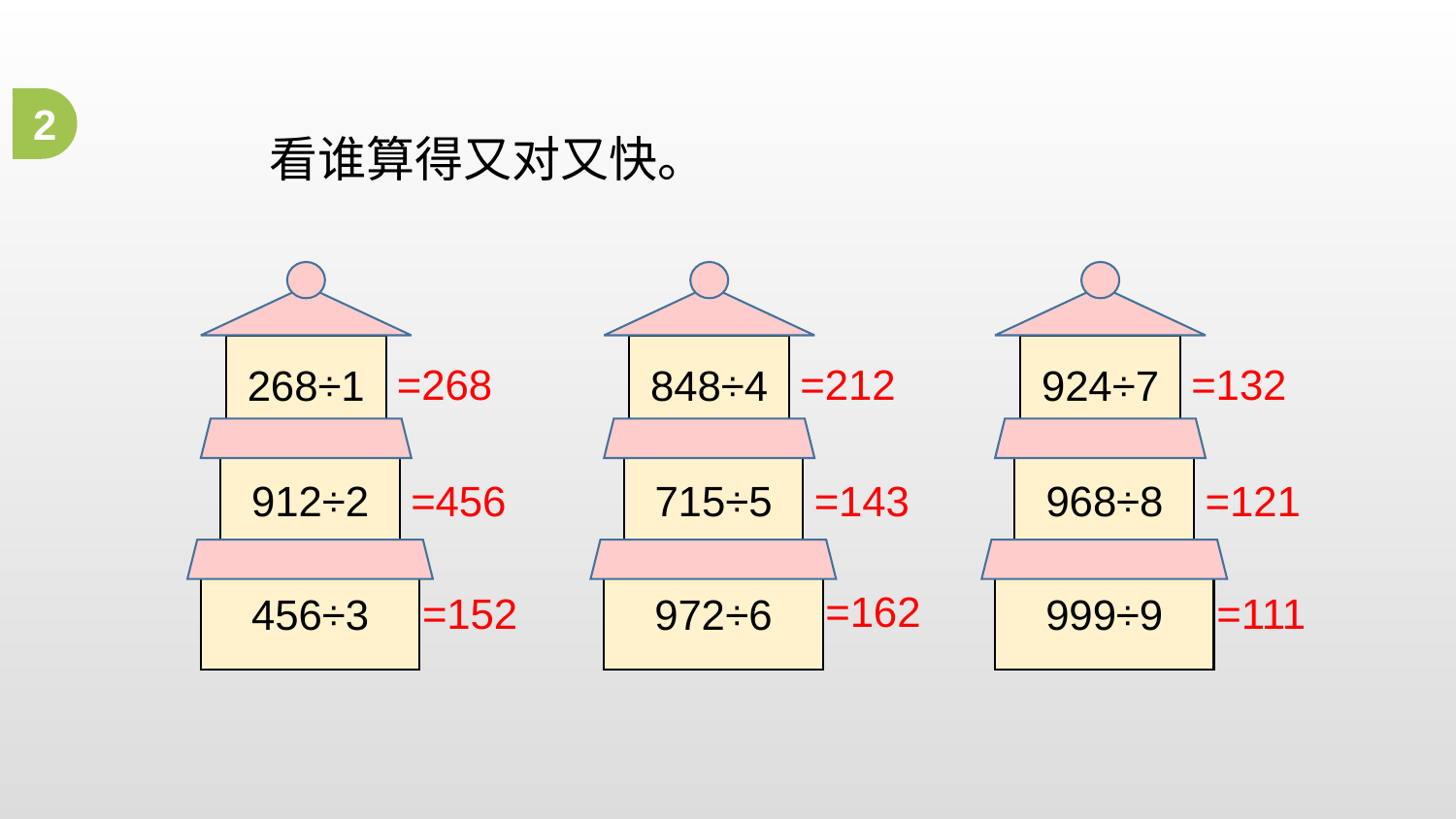

2
看谁算得又对又快。

268÷1

912÷2

456÷3

848÷4

715÷5

972÷6

924÷7

968÷8

999÷9
=268
=212
=132
=456
=143
=121
=162
=152
=111